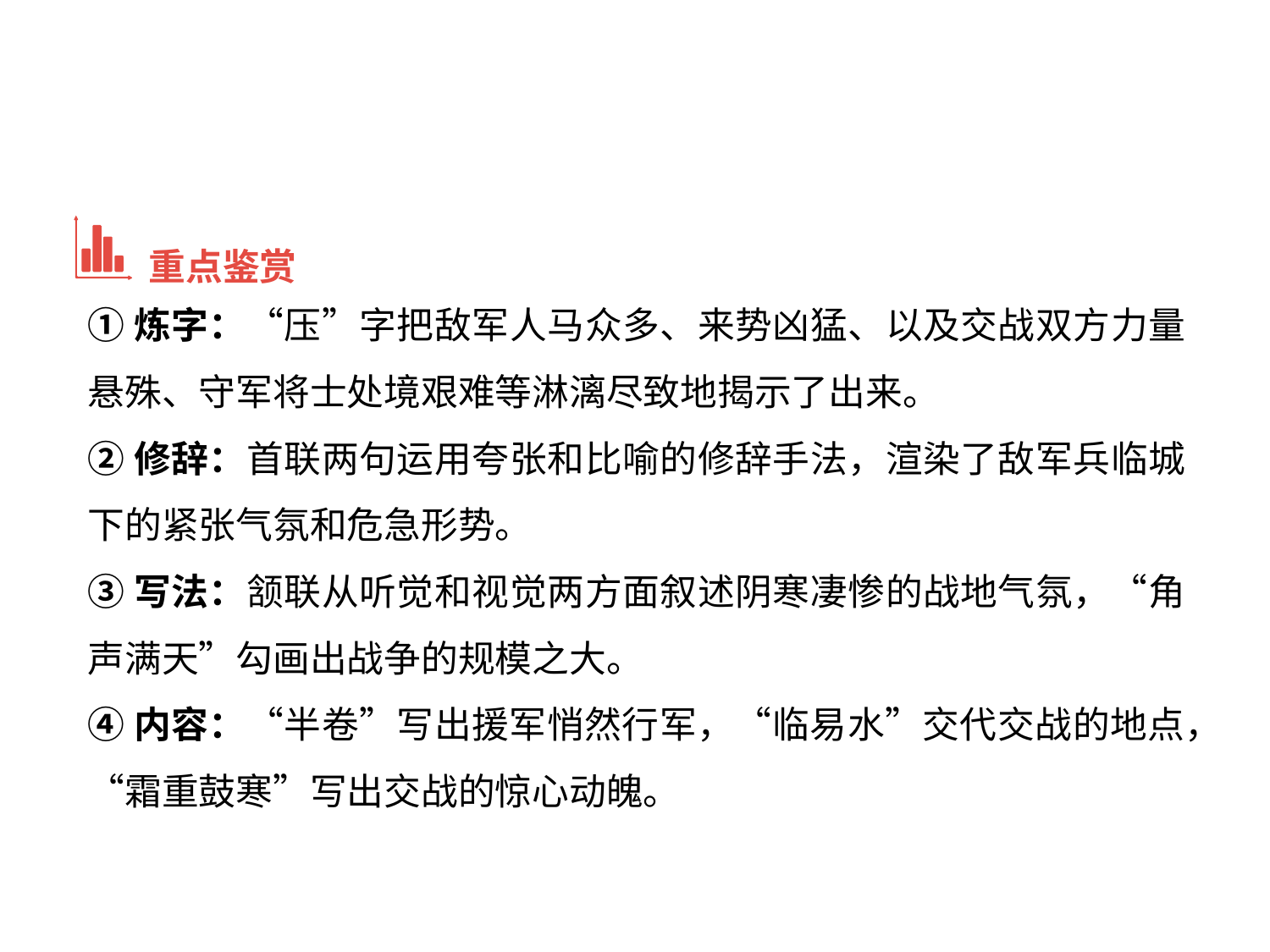

重点鉴赏
①炼字：“压”字把敌军人马众多、来势凶猛、以及交战双方力量悬殊、守军将士处境艰难等淋漓尽致地揭示了出来。
②修辞：首联两句运用夸张和比喻的修辞手法，渲染了敌军兵临城下的紧张气氛和危急形势。
③写法：颔联从听觉和视觉两方面叙述阴寒凄惨的战地气氛，“角声满天”勾画出战争的规模之大。
④内容：“半卷”写出援军悄然行军，“临易水”交代交战的地点，“霜重鼓寒”写出交战的惊心动魄。